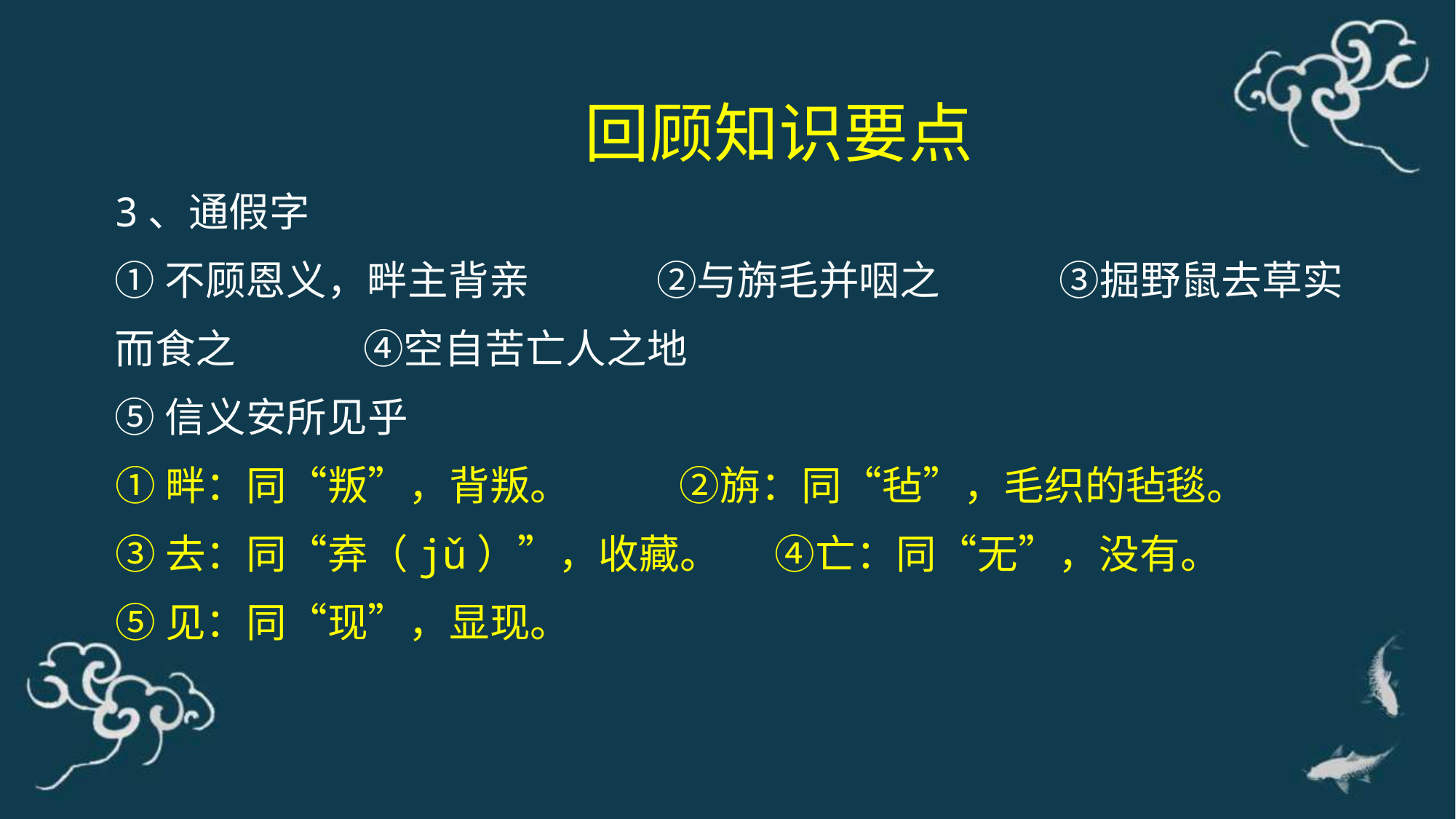

回顾知识要点
3、通假字
①不顾恩义，畔主背亲              ②与旃毛并咽之             ③掘野鼠去草实而食之              ④空自苦亡人之地
⑤信义安所见乎

①畔：同“叛”，背叛。            ②旃：同“毡”，毛织的毡毯。
③去：同“弆（jǔ）”，收藏。      ④亡：同“无”，没有。
⑤见：同“现”，显现。